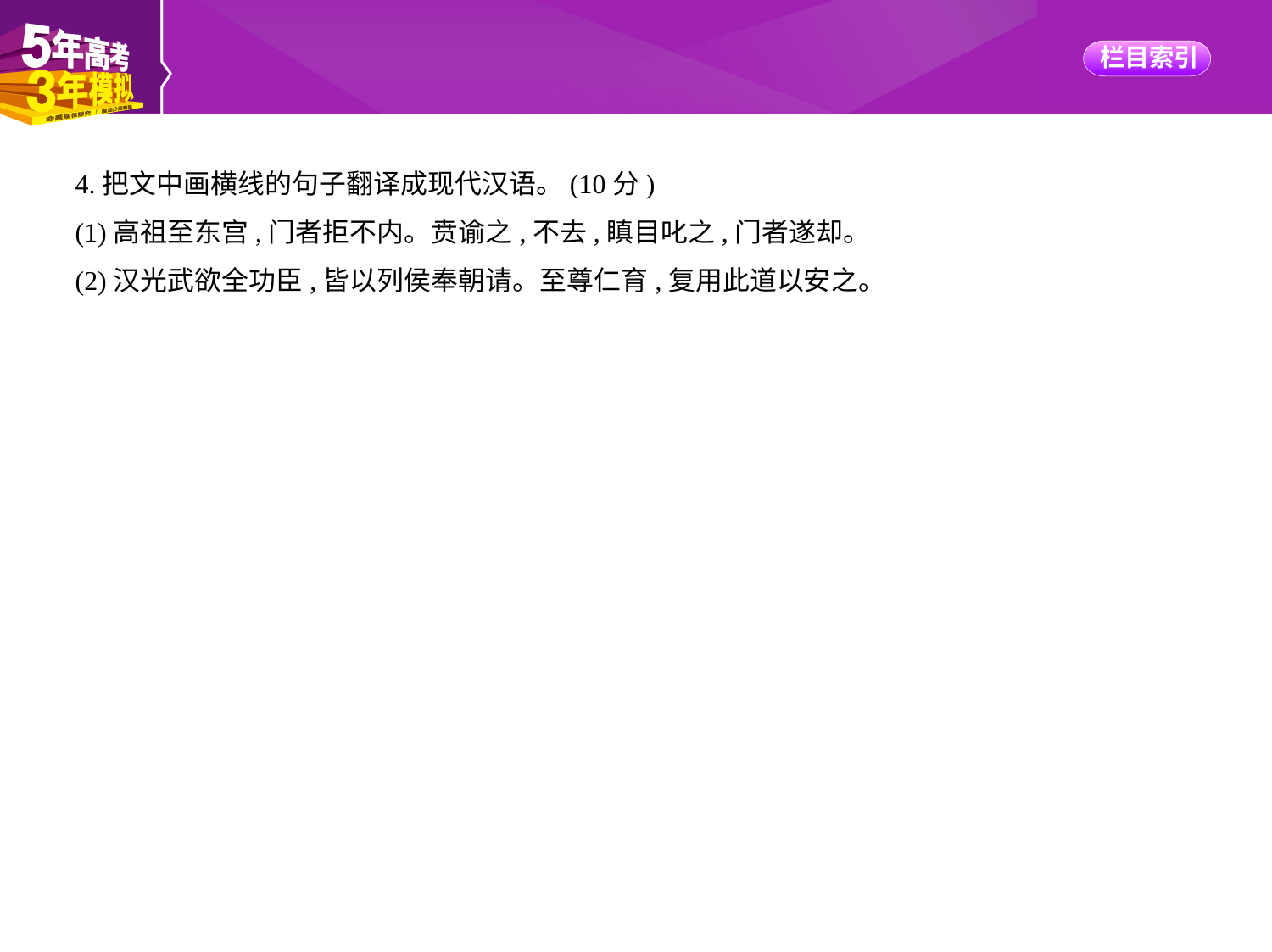

4.把文中画横线的句子翻译成现代汉语。(10分)
(1)高祖至东宫,门者拒不内。贲谕之,不去,瞋目叱之,门者遂却。
(2)汉光武欲全功臣,皆以列侯奉朝请。至尊仁育,复用此道以安之。